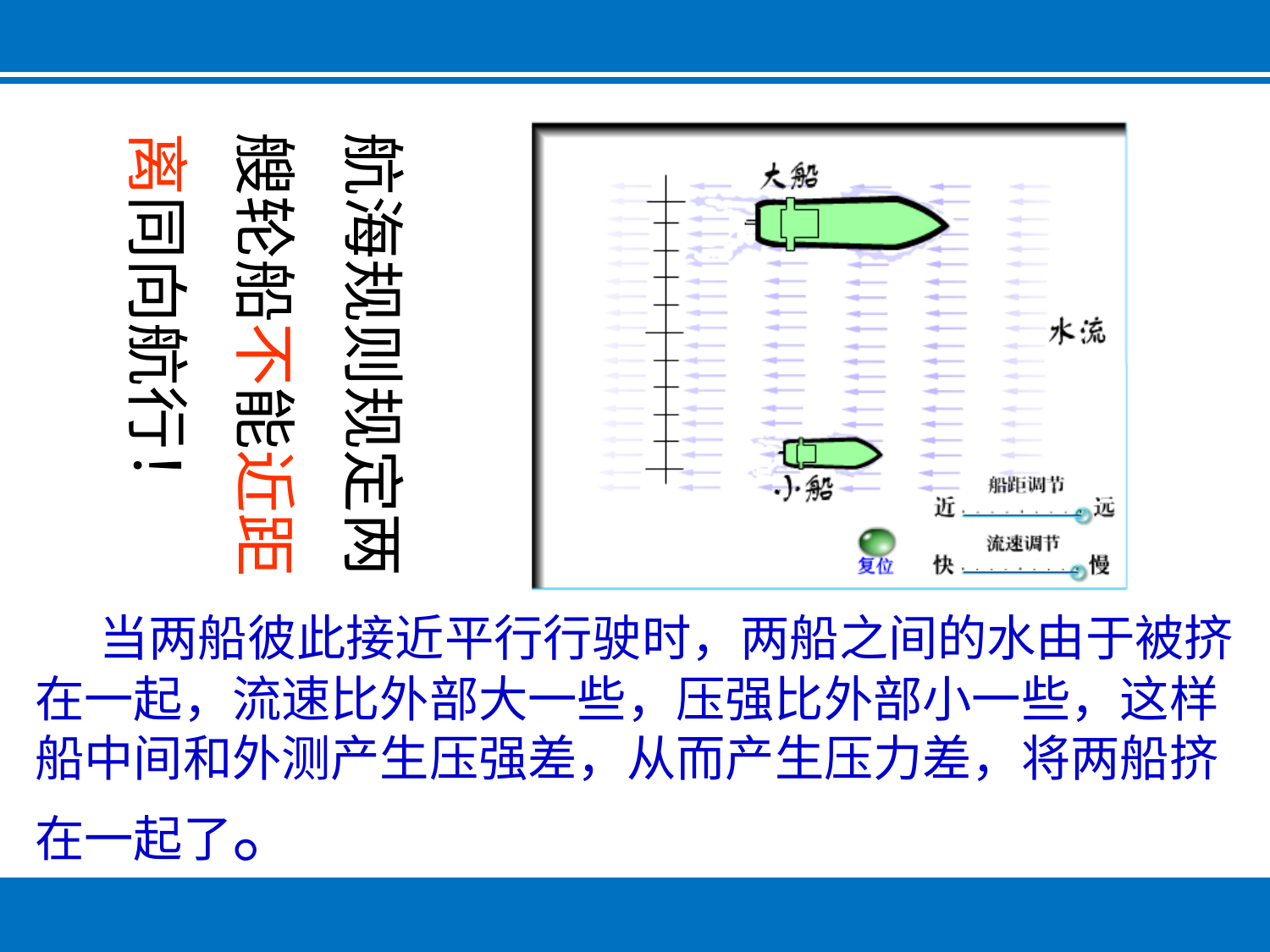

航海规则规定两
艘轮船不能近距
离同向航行！
    当两船彼此接近平行行驶时，两船之间的水由于被挤在一起，流速比外部大一些，压强比外部小一些，这样船中间和外测产生压强差，从而产生压力差，将两船挤在一起了。